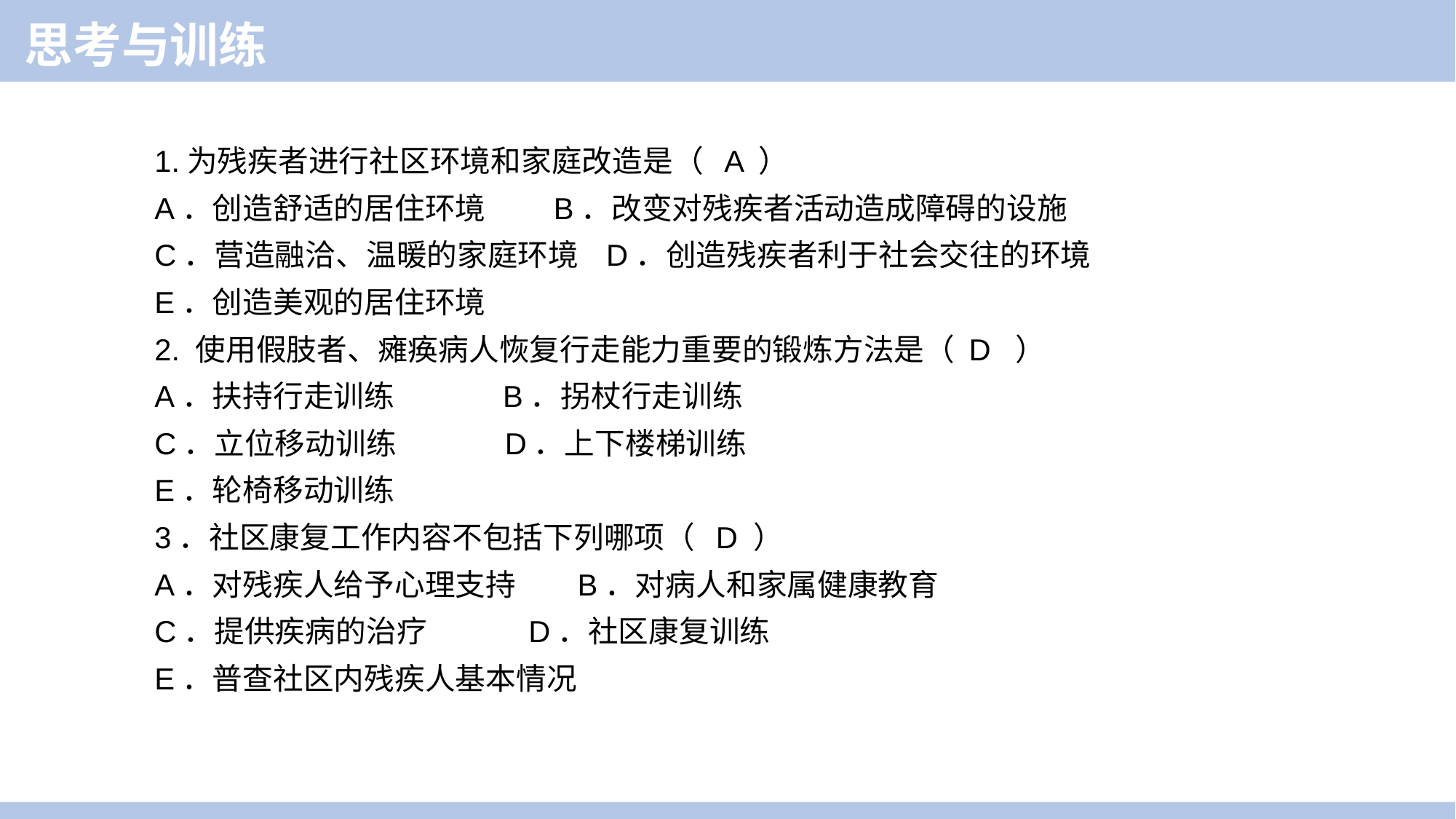

思考与训练

1.为残疾者进行社区环境和家庭改造是（  A ）
A．创造舒适的居住环境         B．改变对残疾者活动造成障碍的设施
C．营造融洽、温暖的家庭环境   D．创造残疾者利于社会交往的环境
E．创造美观的居住环境
2. 使用假肢者、瘫痪病人恢复行走能力重要的锻炼方法是（ D  ）
A．扶持行走训练               B．拐杖行走训练
C．立位移动训练               D．上下楼梯训练
E．轮椅移动训练
3．社区康复工作内容不包括下列哪项（  D ）
A．对残疾人给予心理支持        B．对病人和家属健康教育
C．提供疾病的治疗              D．社区康复训练
E．普查社区内残疾人基本情况